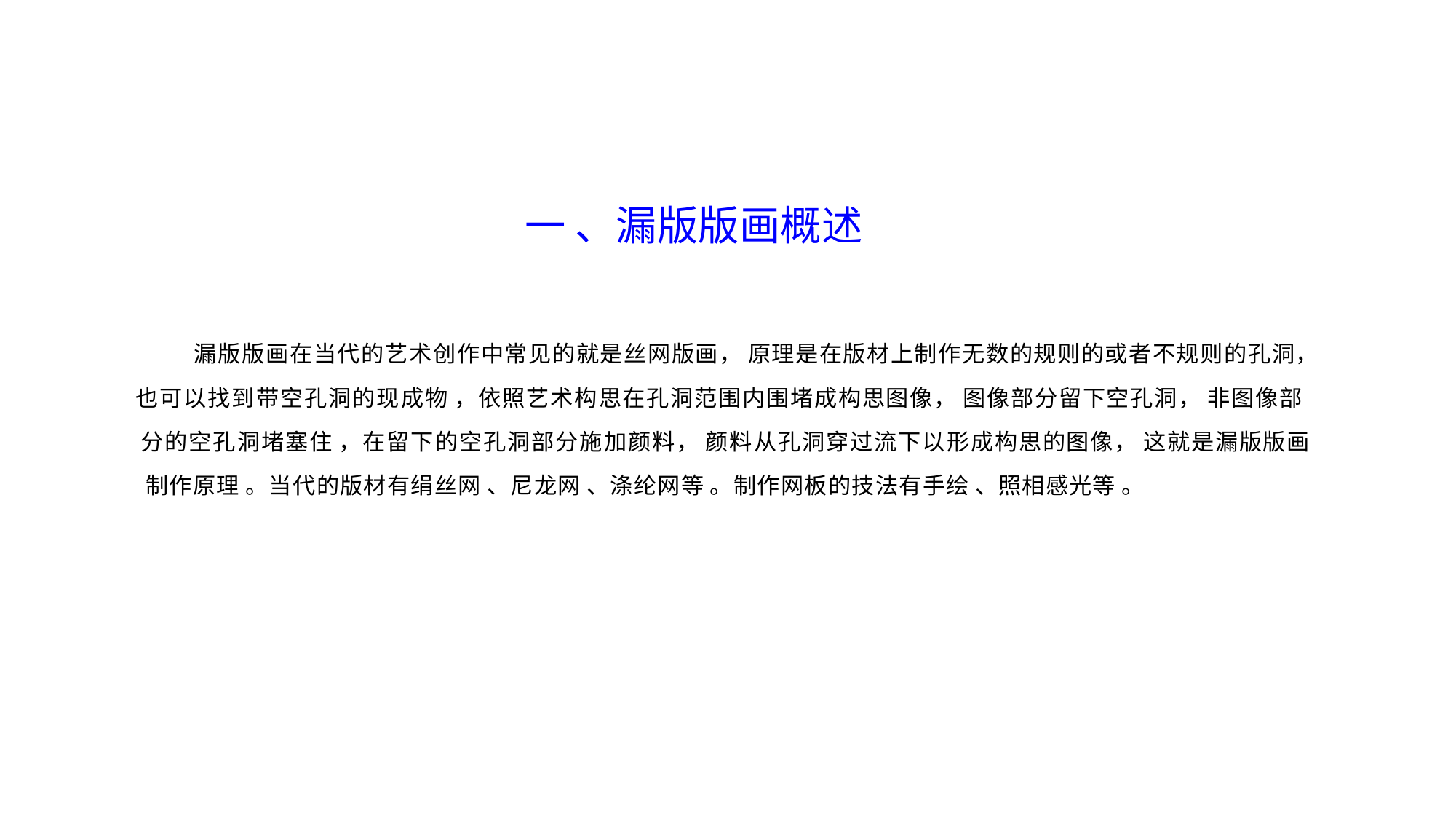

一 、漏版版画概述

漏版版画在当代的艺术创作中常见的就是丝网版画， 原理是在版材上制作无数的规则的或者不规则的孔洞，
也可以找到带空孔洞的现成物 ，依照艺术构思在孔洞范围内围堵成构思图像， 图像部分留下空孔洞， 非图像部    分的空孔洞堵塞住 ，在留下的空孔洞部分施加颜料， 颜料从孔洞穿过流下以形成构思的图像， 这就是漏版版画    制作原理 。当代的版材有绢丝网 、尼龙网 、涤纶网等 。制作网板的技法有手绘 、照相感光等 。